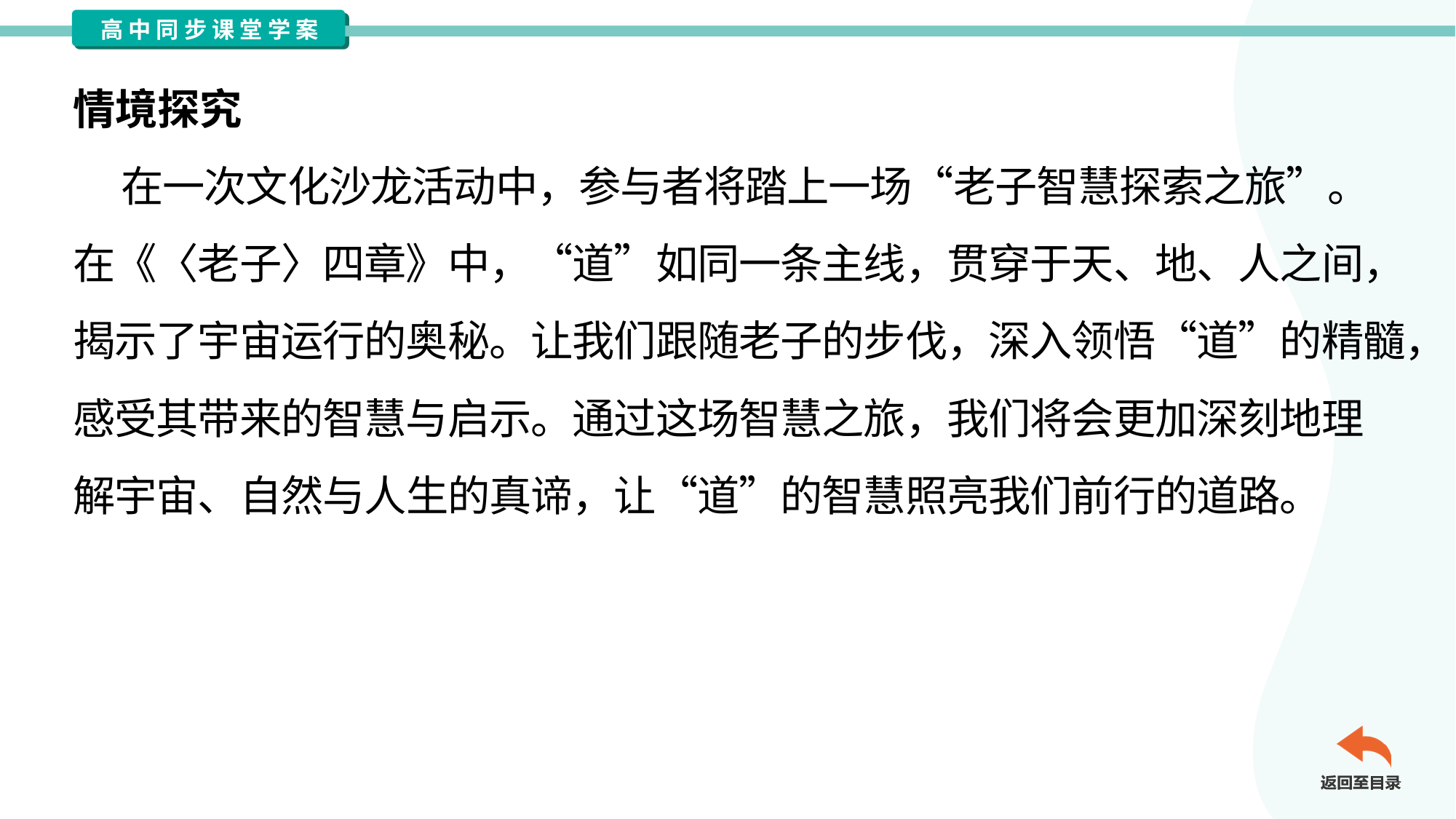

情境探究
    在一次文化沙龙活动中，参与者将踏上一场“老子智慧探索之旅”。
在《〈老子〉四章》中，“道”如同一条主线，贯穿于天、地、人之间，
揭示了宇宙运行的奥秘。让我们跟随老子的步伐，深入领悟“道”的精髓，
感受其带来的智慧与启示。通过这场智慧之旅，我们将会更加深刻地理
解宇宙、自然与人生的真谛，让“道”的智慧照亮我们前行的道路。